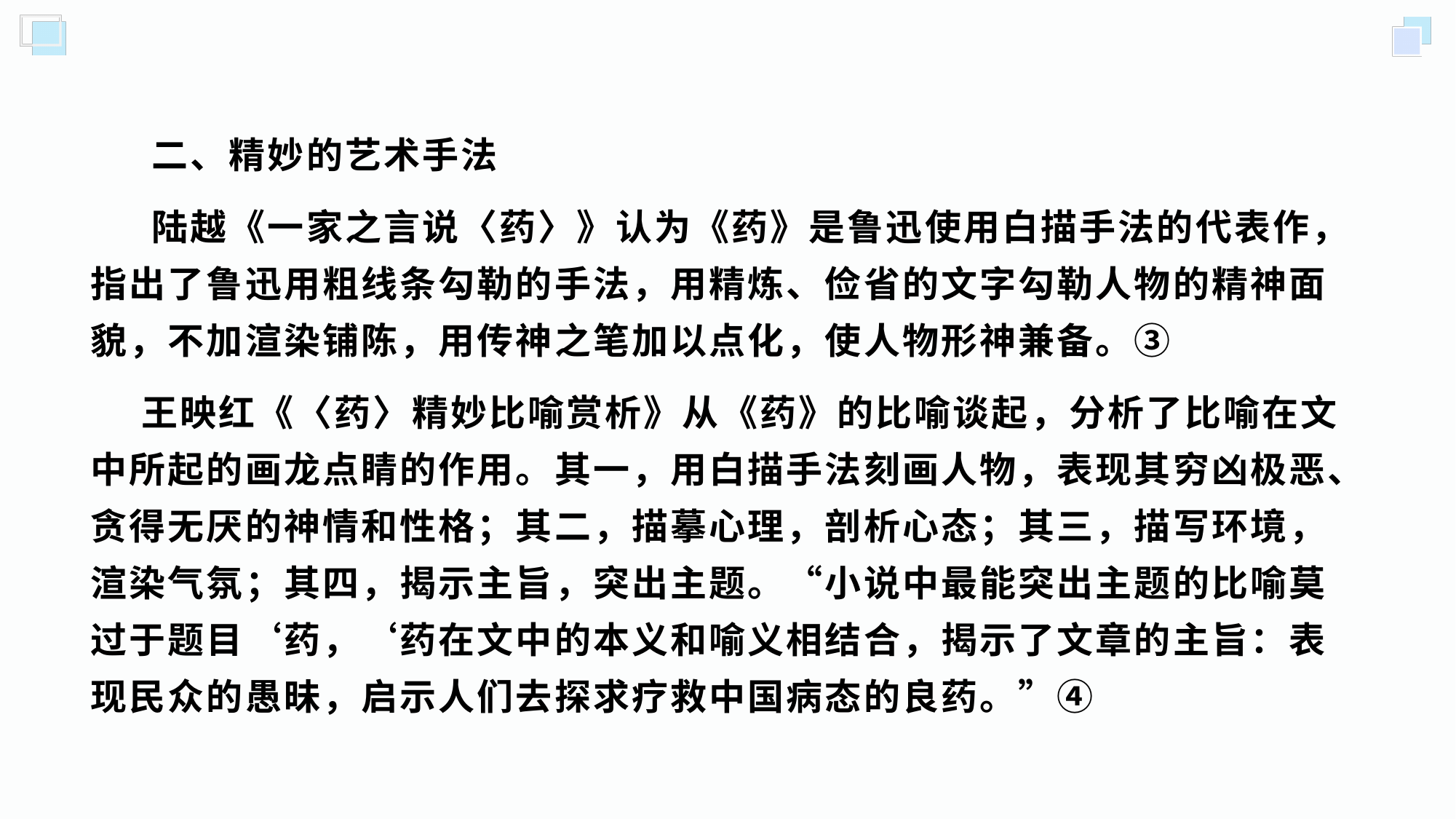

二、精妙的艺术手法
     陆越《一家之言说〈药〉》认为《药》是鲁迅使用白描手法的代表作，指出了鲁迅用粗线条勾勒的手法，用精炼、俭省的文字勾勒人物的精神面貌，不加渲染铺陈，用传神之笔加以点化，使人物形神兼备。③
    王映红《〈药〉精妙比喻赏析》从《药》的比喻谈起，分析了比喻在文中所起的画龙点睛的作用。其一，用白描手法刻画人物，表现其穷凶极恶、贪得无厌的神情和性格；其二，描摹心理，剖析心态；其三，描写环境，渲染气氛；其四，揭示主旨，突出主题。“小说中最能突出主题的比喻莫过于题目‘药，‘药在文中的本义和喻义相结合，揭示了文章的主旨：表现民众的愚昧，启示人们去探求疗救中国病态的良药。”④